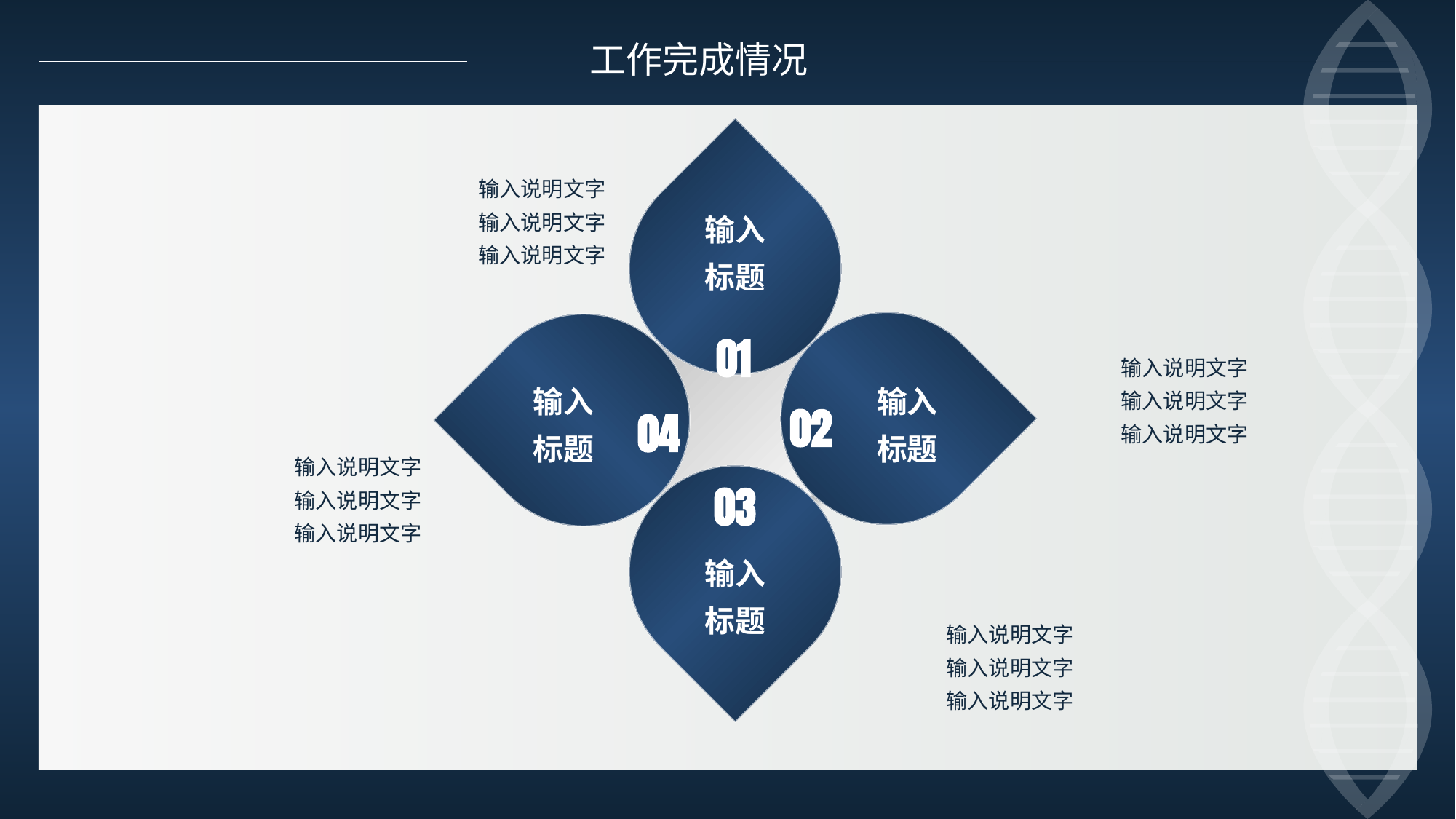

工作完成情况
输入说明文字
输入说明文字
输入说明文字

输入标题

01

输入说明文字
输入说明文字
输入说明文字
输入标题
输入标题
02
04
输入说明文字
输入说明文字
输入说明文字
03

输入标题
输入说明文字
输入说明文字
输入说明文字